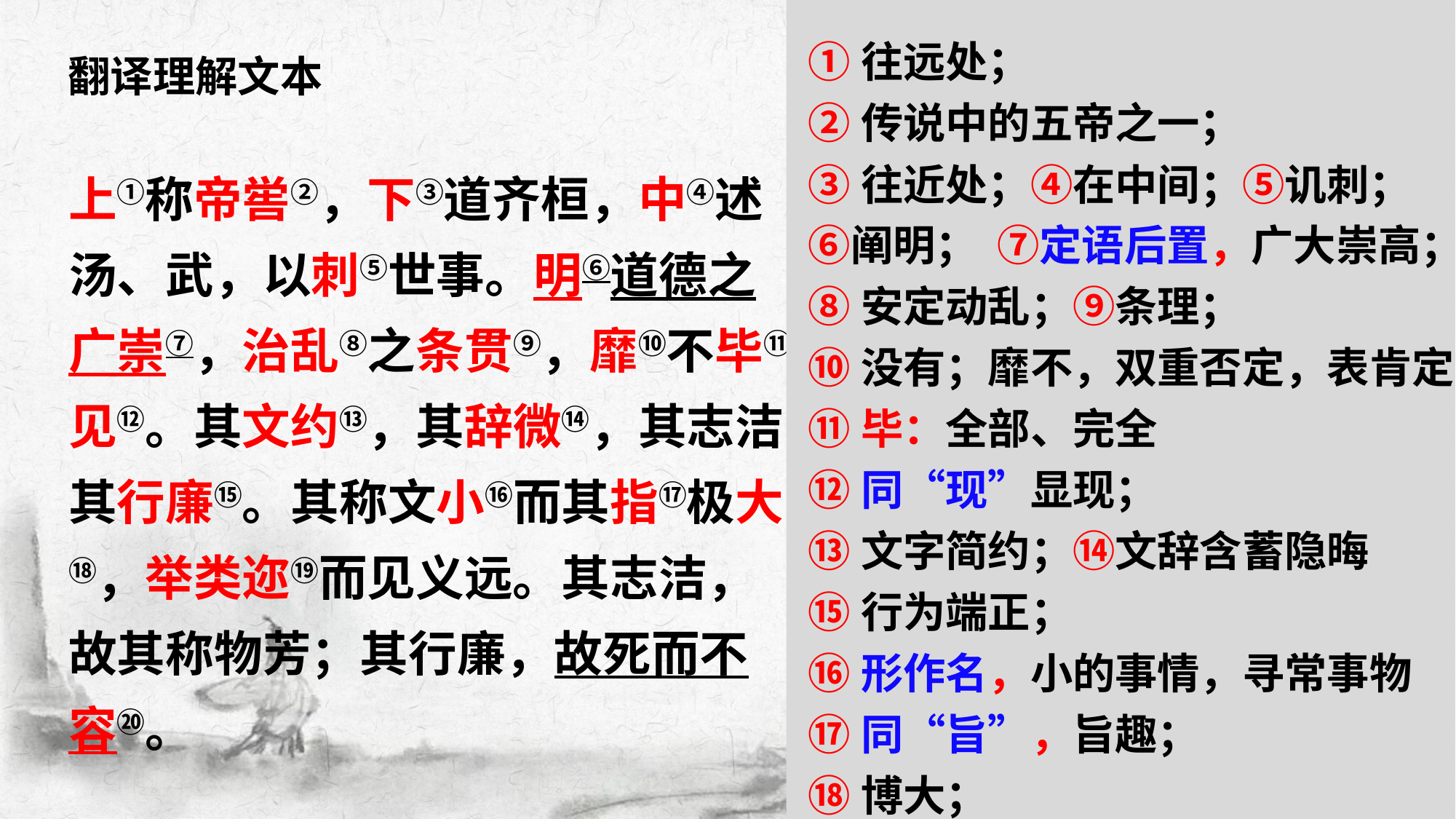

①往远处；
②传说中的五帝之一；
③往近处；④在中间；⑤讥刺； ⑥阐明；  ⑦定语后置，广大崇高；
⑧安定动乱；⑨条理；
⑩没有；靡不，双重否定，表肯定
⑪毕：全部、完全
⑫同“现”显现；
⑬文字简约；⑭文辞含蓄隐晦
⑮行为端正；
⑯形作名，小的事情，寻常事物
⑰同“旨”，旨趣；
⑱博大；
⑲列举的事物近⑳被动句，被容纳
翻译理解文本
上①称帝喾②，下③道齐桓，中④述汤、武，以刺⑤世事。明⑥道德之广崇⑦，治乱⑧之条贯⑨，靡⑩不毕⑪见⑫。其文约⑬，其辞微⑭，其志洁，其行廉⑮。其称文小⑯而其指⑰极大⑱，举类迩⑲而见义远。其志洁，故其称物芳；其行廉，故死而不容⑳。